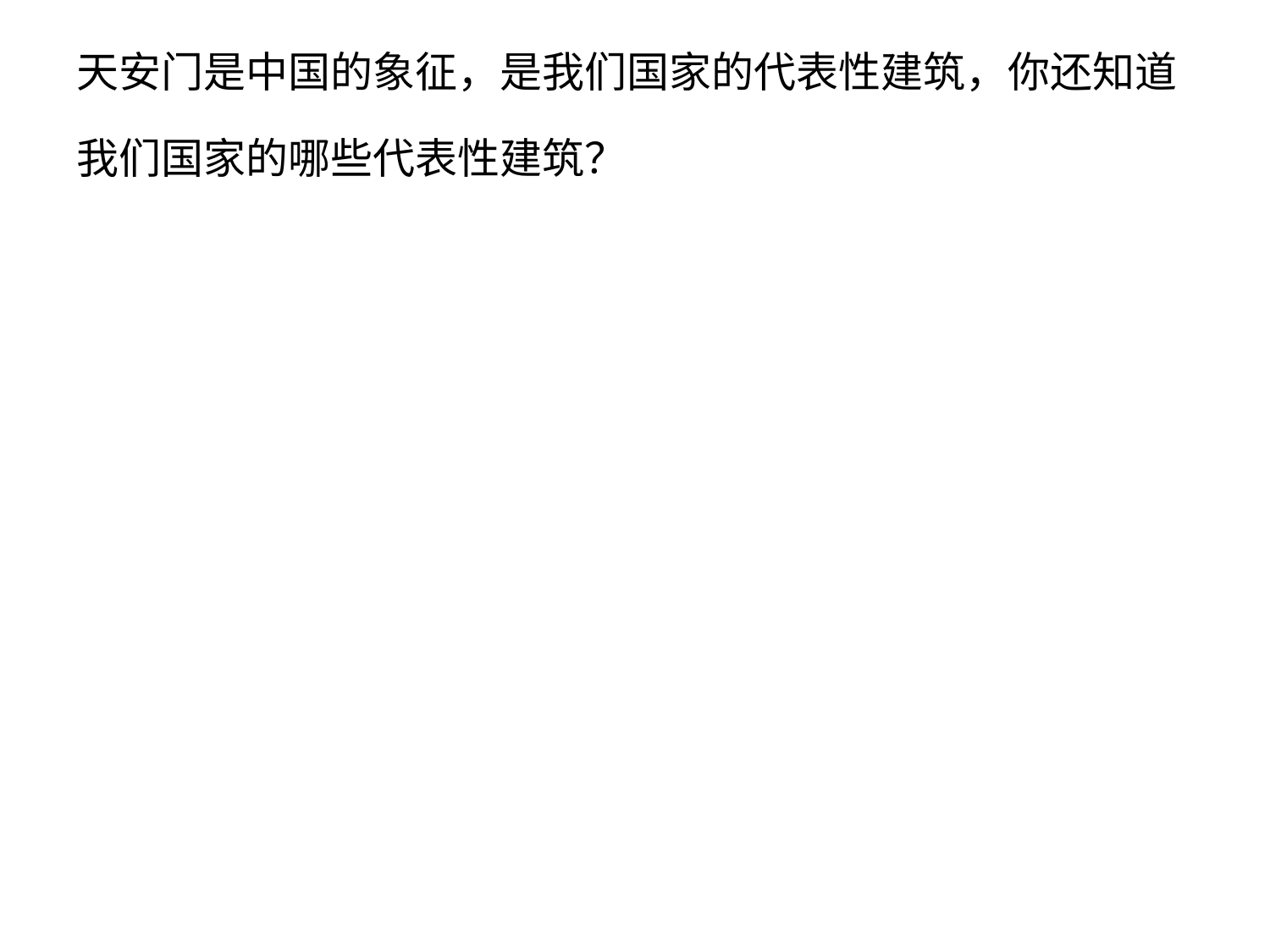

# 天安门是中国的象征，是我们国家的代表性建筑，你还知道我们国家的哪些代表性建筑？